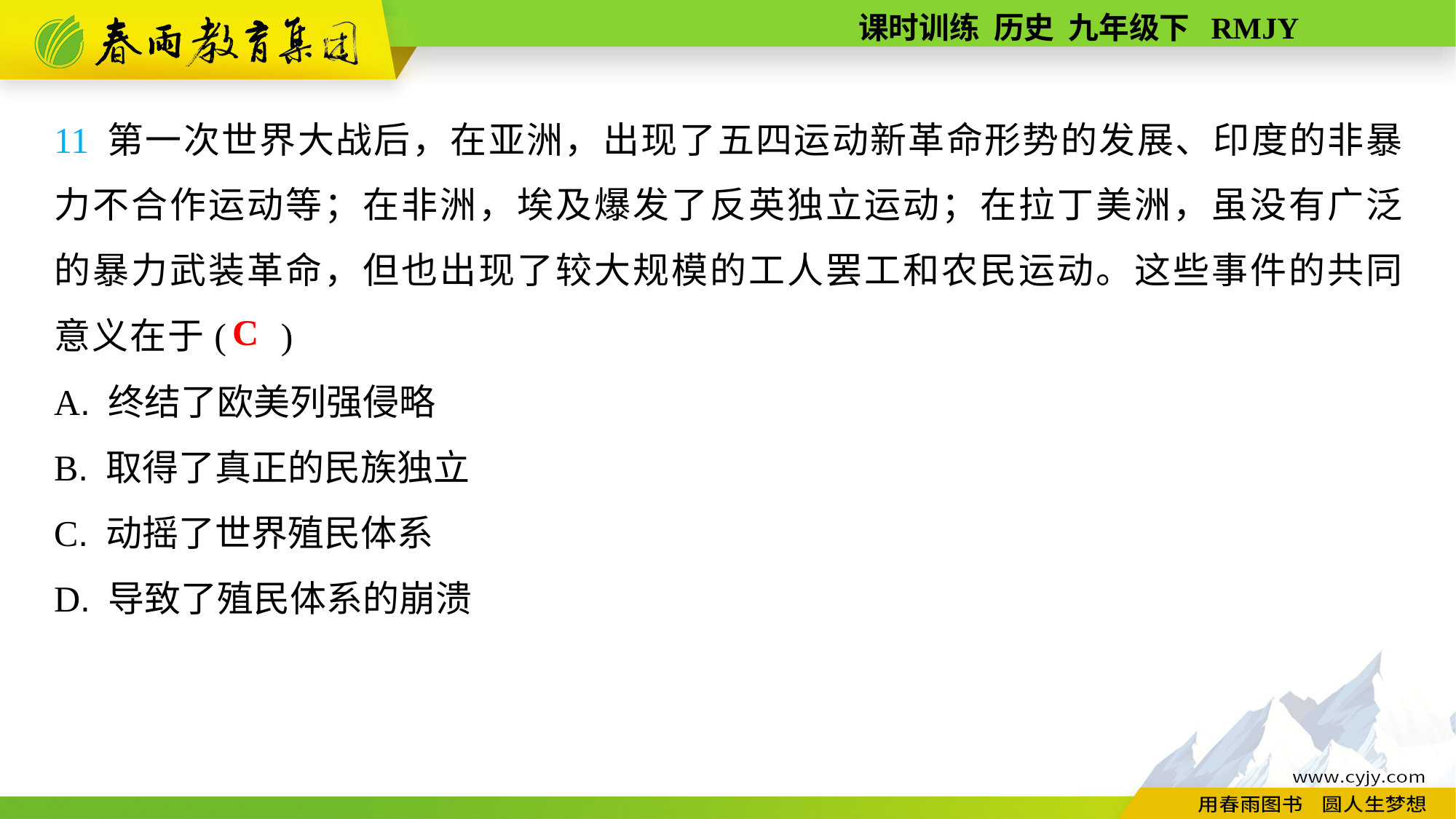

11 第一次世界大战后，在亚洲，出现了五四运动新革命形势的发展、印度的非暴力不合作运动等；在非洲，埃及爆发了反英独立运动；在拉丁美洲，虽没有广泛的暴力武装革命，但也出现了较大规模的工人罢工和农民运动。这些事件的共同意义在于(     )
A. 终结了欧美列强侵略
B. 取得了真正的民族独立
C. 动摇了世界殖民体系
D. 导致了殖民体系的崩溃
C